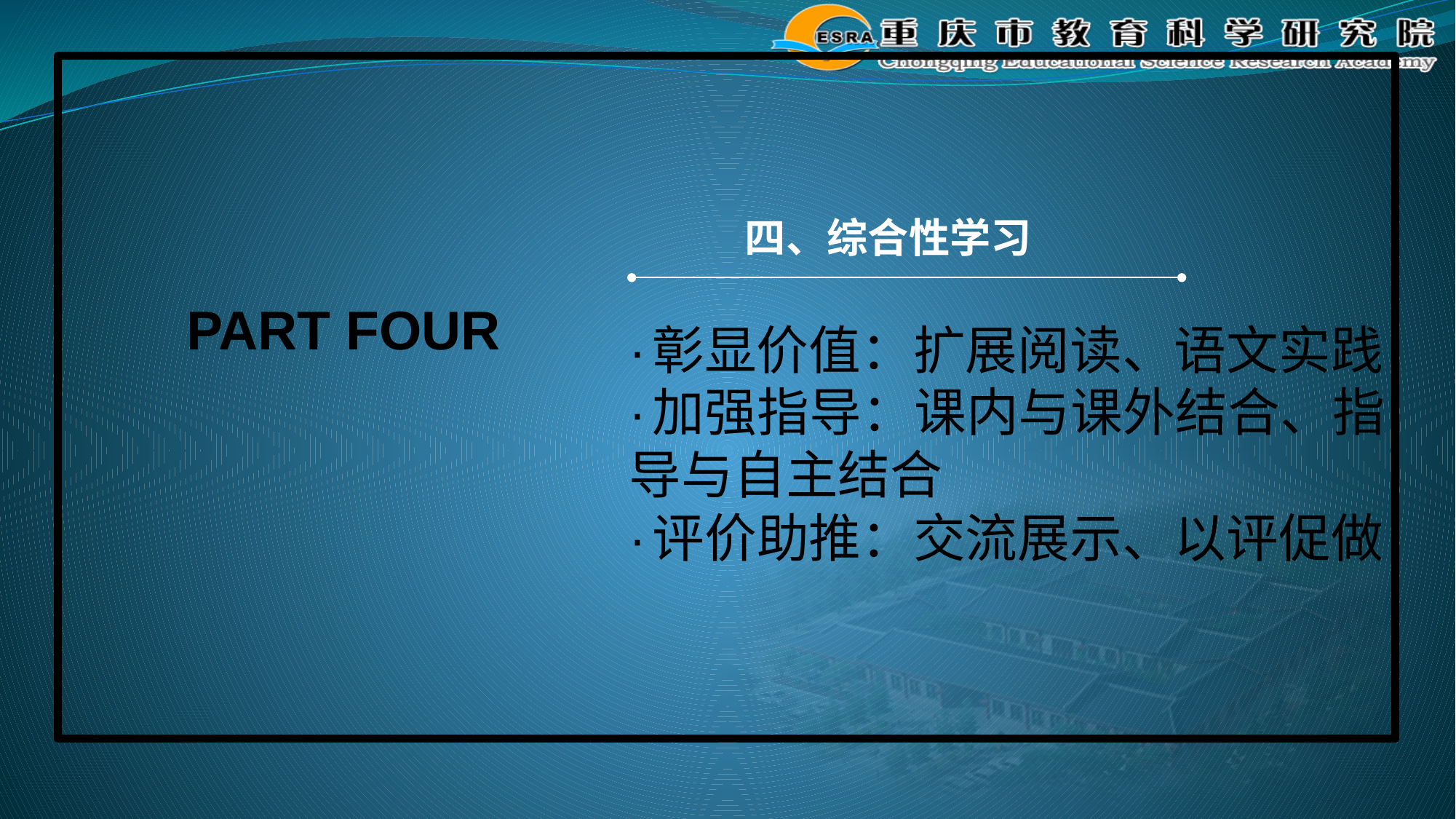

#
四、综合性学习
      PART FOUR
·彰显价值：扩展阅读、语文实践
·加强指导：课内与课外结合、指导与自主结合
·评价助推：交流展示、以评促做